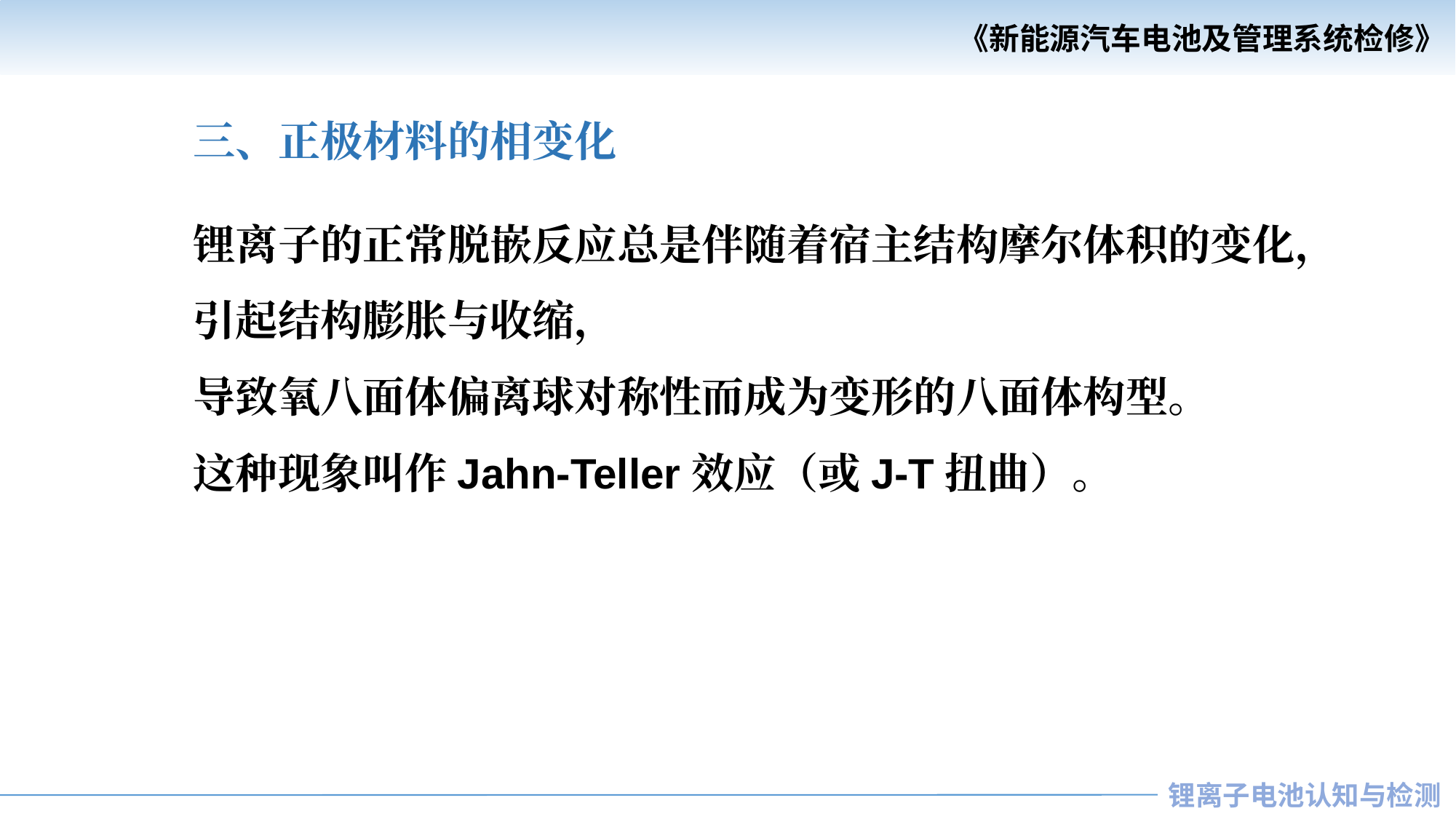

三、正极材料的相变化
锂离子的正常脱嵌反应总是伴随着宿主结构摩尔体积的变化，引起结构膨胀与收缩，
导致氧八面体偏离球对称性而成为变形的八面体构型。
这种现象叫作Jahn-Teller效应（或J-T扭曲）。